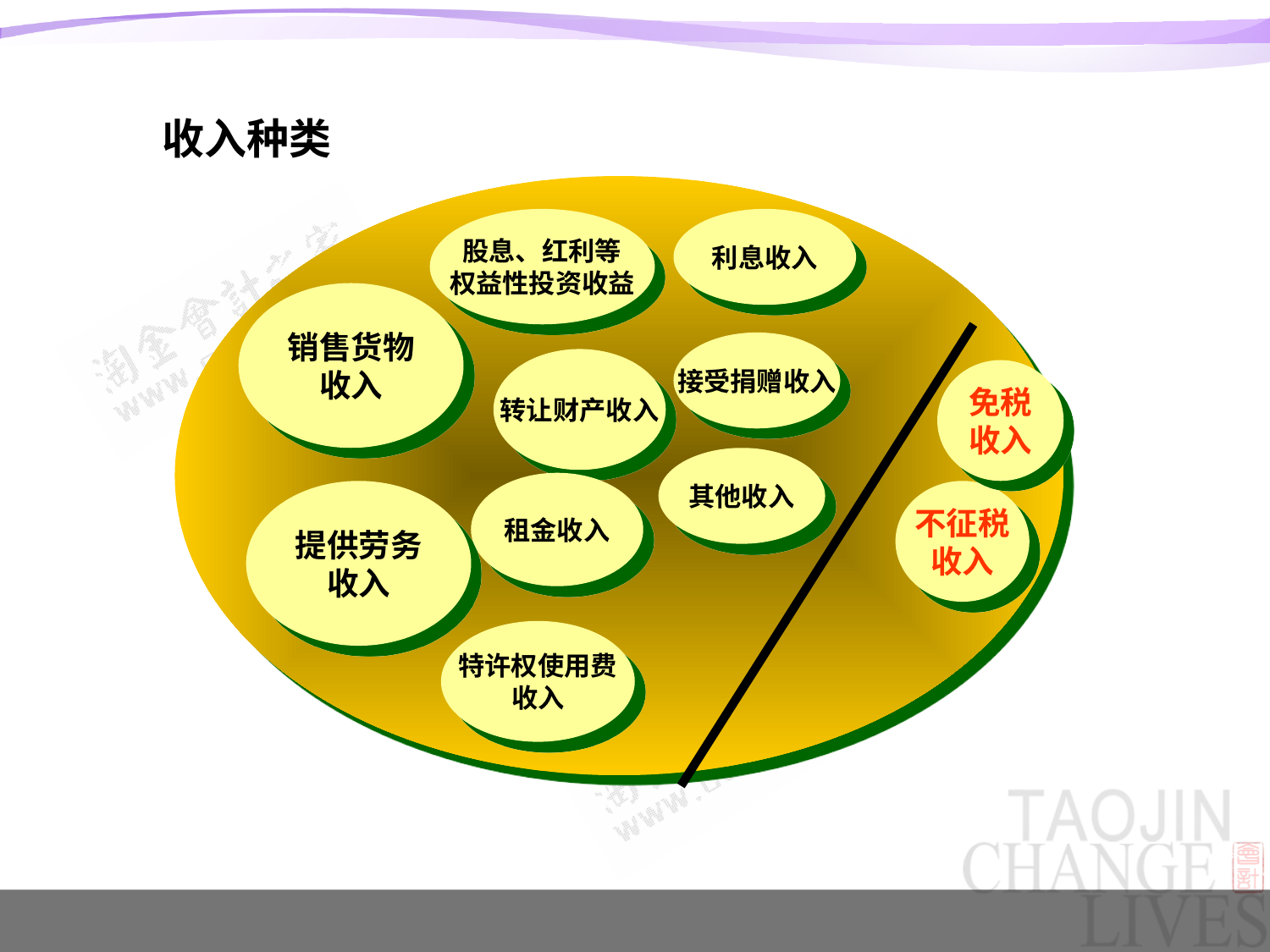

收入种类

股息、红利等
权益性投资收益
利息收入
销售货物
收入

接受捐赠收入
转让财产收入
免税
收入
其他收入
租金收入
提供劳务
收入
不征税
收入
特许权使用费
收入